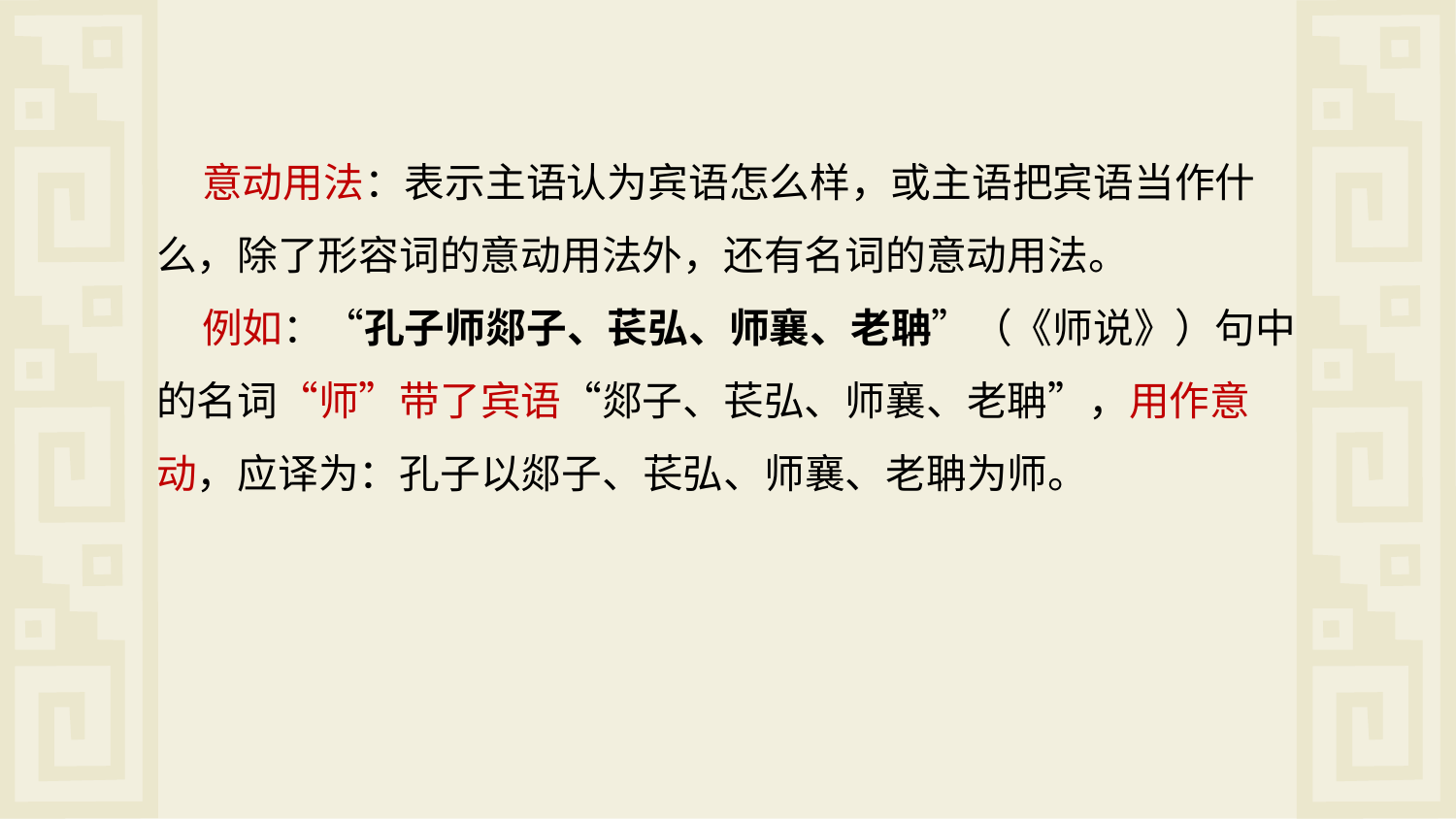

意动用法：表示主语认为宾语怎么样，或主语把宾语当作什么，除了形容词的意动用法外，还有名词的意动用法。
    例如：“孔子师郯子、苌弘、师襄、老聃”（《师说》）句中的名词“师”带了宾语“郯子、苌弘、师襄、老聃”，用作意动，应译为：孔子以郯子、苌弘、师襄、老聃为师。